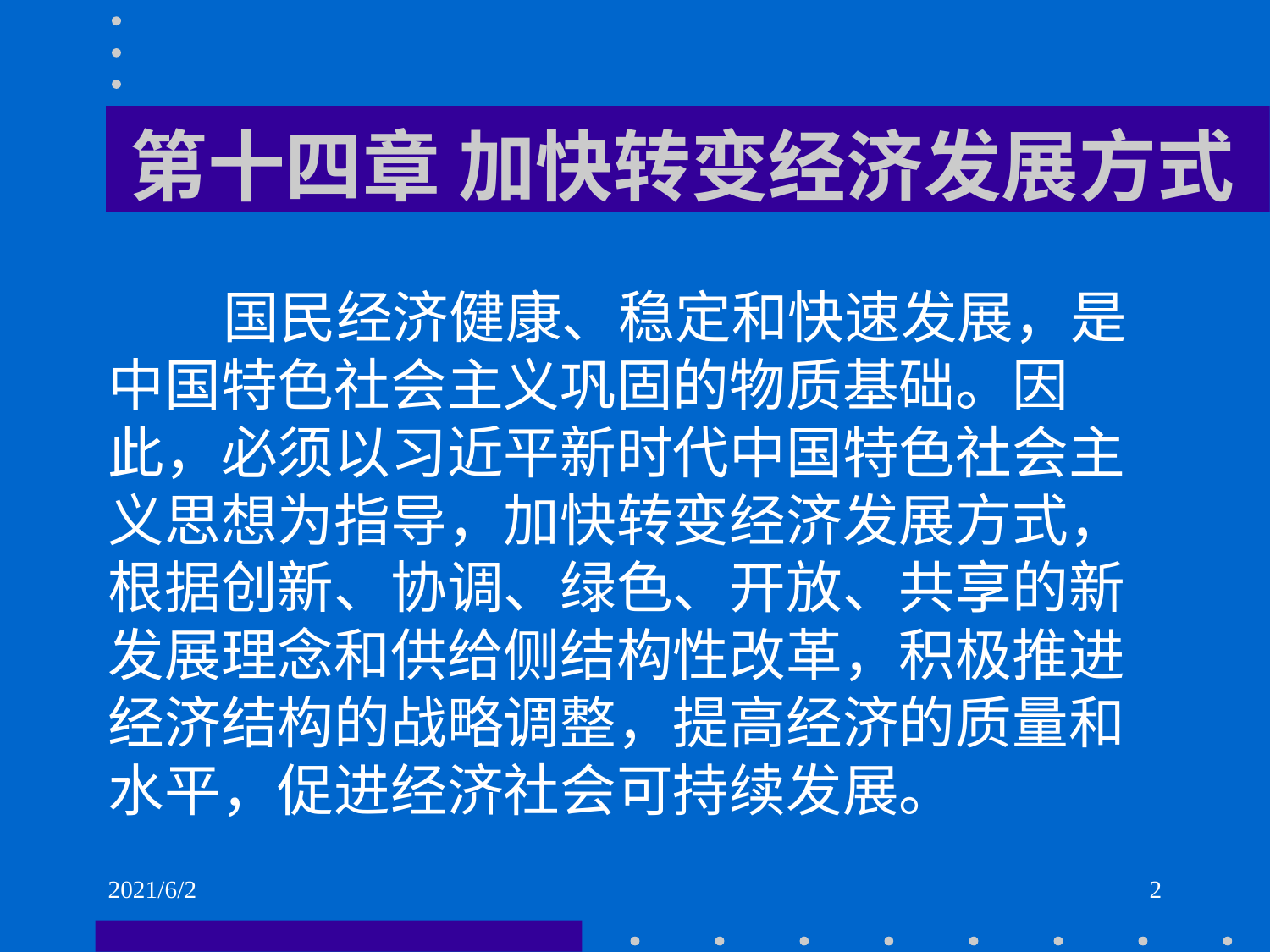

# 第十四章 加快转变经济发展方式
        国民经济健康、稳定和快速发展，是中国特色社会主义巩固的物质基础。因此，必须以习近平新时代中国特色社会主义思想为指导，加快转变经济发展方式，根据创新、协调、绿色、开放、共享的新发展理念和供给侧结构性改革，积极推进经济结构的战略调整，提高经济的质量和水平，促进经济社会可持续发展。

2021/6/2
2